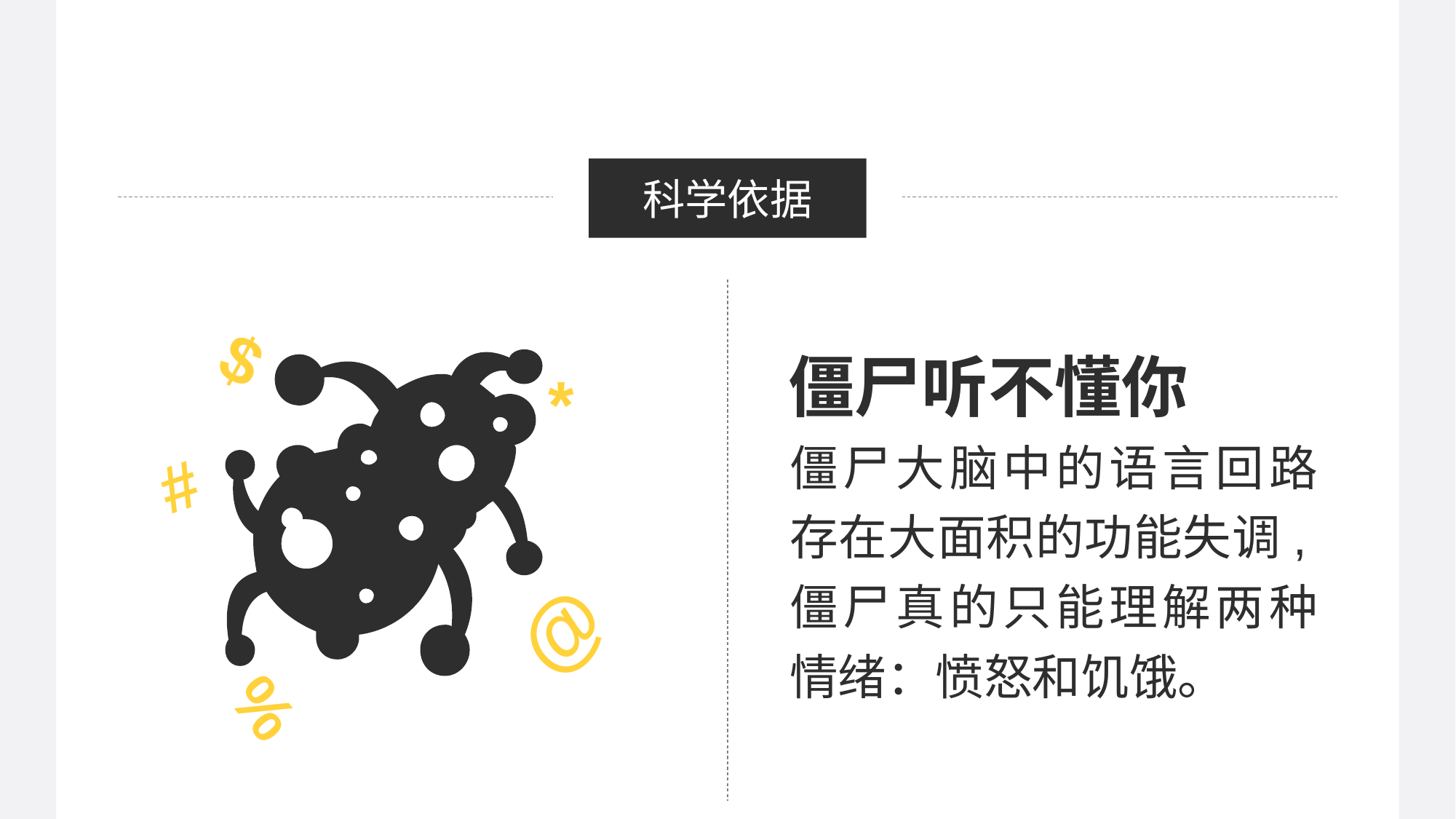

科学依据
$
僵尸听不懂你
*

#
僵尸大脑中的语言回路存在大面积的功能失调,僵尸真的只能理解两种情绪：愤怒和饥饿。
@
%